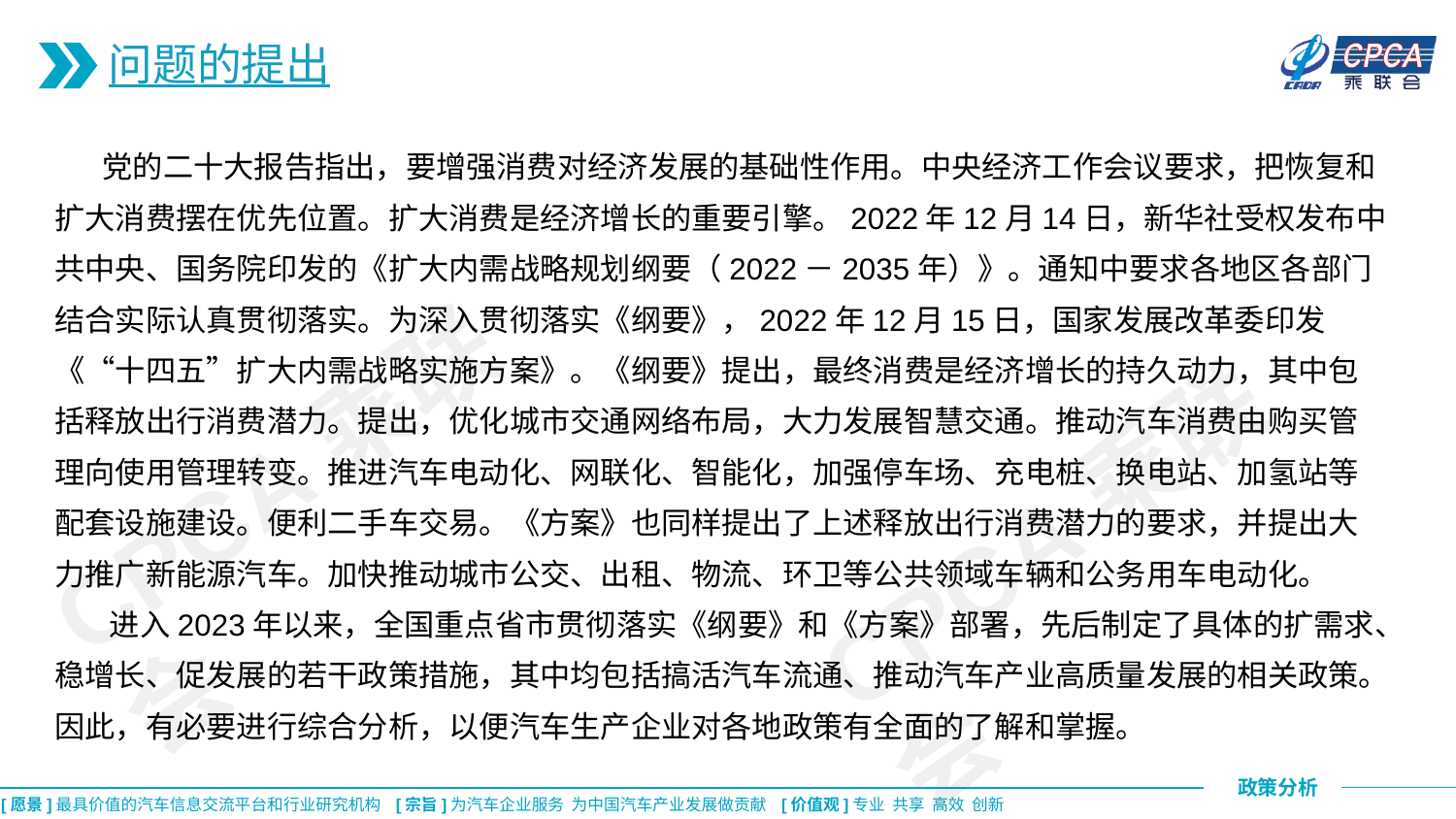

问题的提出
      党的二十大报告指出，要增强消费对经济发展的基础性作用。中央经济工作会议要求，把恢复和扩大消费摆在优先位置。扩大消费是经济增长的重要引擎。2022年12月14日，新华社受权发布中共中央、国务院印发的《扩大内需战略规划纲要（2022－2035年）》。通知中要求各地区各部门结合实际认真贯彻落实。为深入贯彻落实《纲要》，2022年12月15日，国家发展改革委印发《“十四五”扩大内需战略实施方案》。《纲要》提出，最终消费是经济增长的持久动力，其中包括释放出行消费潜力。提出，优化城市交通网络布局，大力发展智慧交通。推动汽车消费由购买管理向使用管理转变。推进汽车电动化、网联化、智能化，加强停车场、充电桩、换电站、加氢站等配套设施建设。便利二手车交易。《方案》也同样提出了上述释放出行消费潜力的要求，并提出大力推广新能源汽车。加快推动城市公交、出租、物流、环卫等公共领域车辆和公务用车电动化。
       进入2023年以来，全国重点省市贯彻落实《纲要》和《方案》部署，先后制定了具体的扩需求、稳增长、促发展的若干政策措施，其中均包括搞活汽车流通、推动汽车产业高质量发展的相关政策。因此，有必要进行综合分析，以便汽车生产企业对各地政策有全面的了解和掌握。
CPCA乘联会
CPCA乘联会